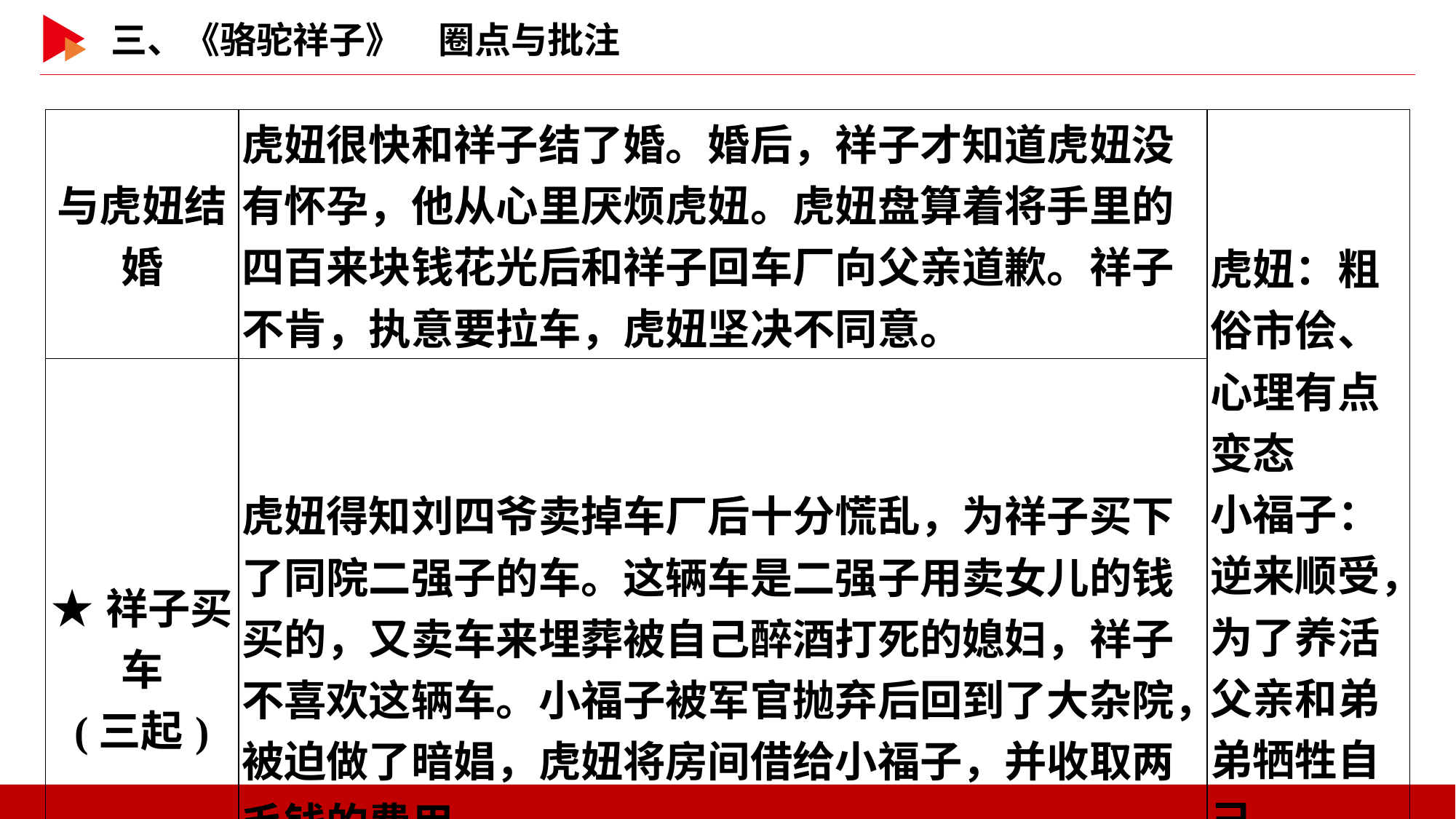

| 与虎妞结婚 | 虎妞很快和祥子结了婚。婚后，祥子才知道虎妞没有怀孕，他从心里厌烦虎妞。虎妞盘算着将手里的四百来块钱花光后和祥子回车厂向父亲道歉。祥子不肯，执意要拉车，虎妞坚决不同意。 | 虎妞：粗俗市侩、心理有点变态 小福子：逆来顺受，为了养活父亲和弟弟牺牲自己 |
| --- | --- | --- |
| ★祥子买车 (三起) | 虎妞得知刘四爷卖掉车厂后十分慌乱，为祥子买下了同院二强子的车。这辆车是二强子用卖女儿的钱买的，又卖车来埋葬被自己醉酒打死的媳妇，祥子不喜欢这辆车。小福子被军官抛弃后回到了大杂院，被迫做了暗娼，虎妞将房间借给小福子，并收取两毛钱的费用。 |  |